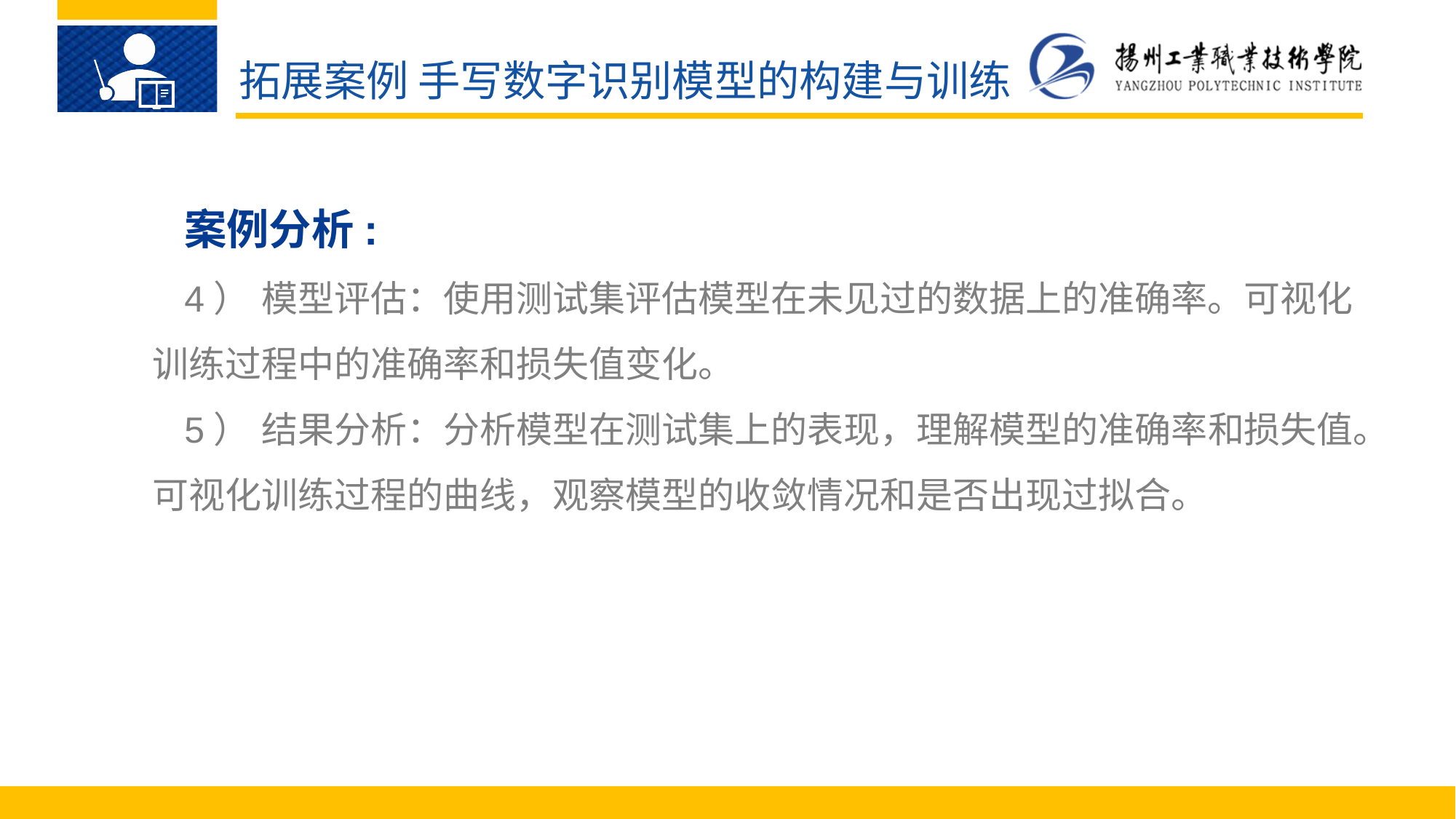

拓展案例 手写数字识别模型的构建与训练
案例分析:
4）	模型评估：使用测试集评估模型在未见过的数据上的准确率。可视化训练过程中的准确率和损失值变化。
5）	结果分析：分析模型在测试集上的表现，理解模型的准确率和损失值。可视化训练过程的曲线，观察模型的收敛情况和是否出现过拟合。